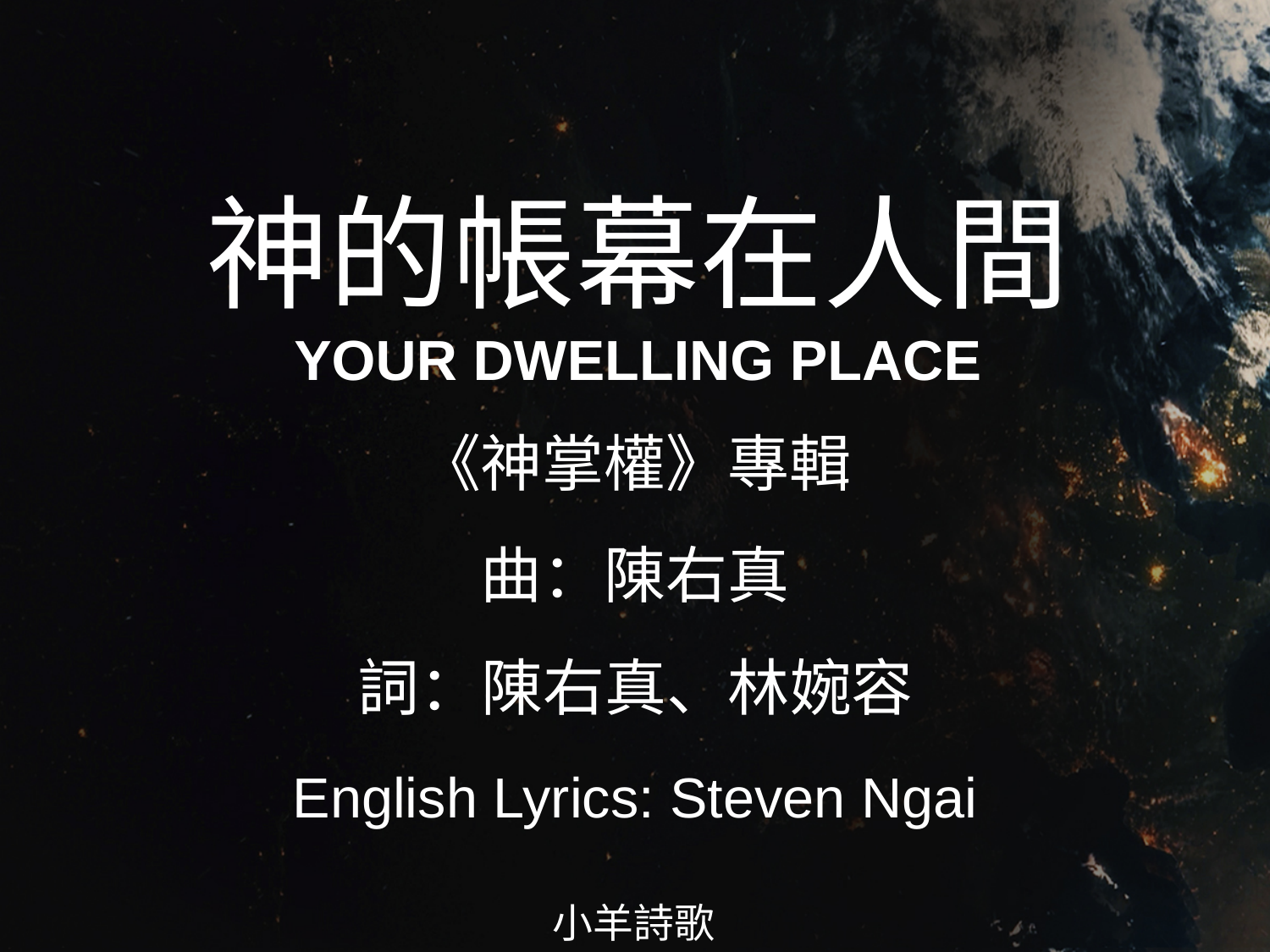

神的帳幕在人間
YOUR DWELLING PLACE

# 《神掌權》專輯 曲：陳右真 詞：陳右真、林婉容 English Lyrics: Steven Ngai
小羊詩歌